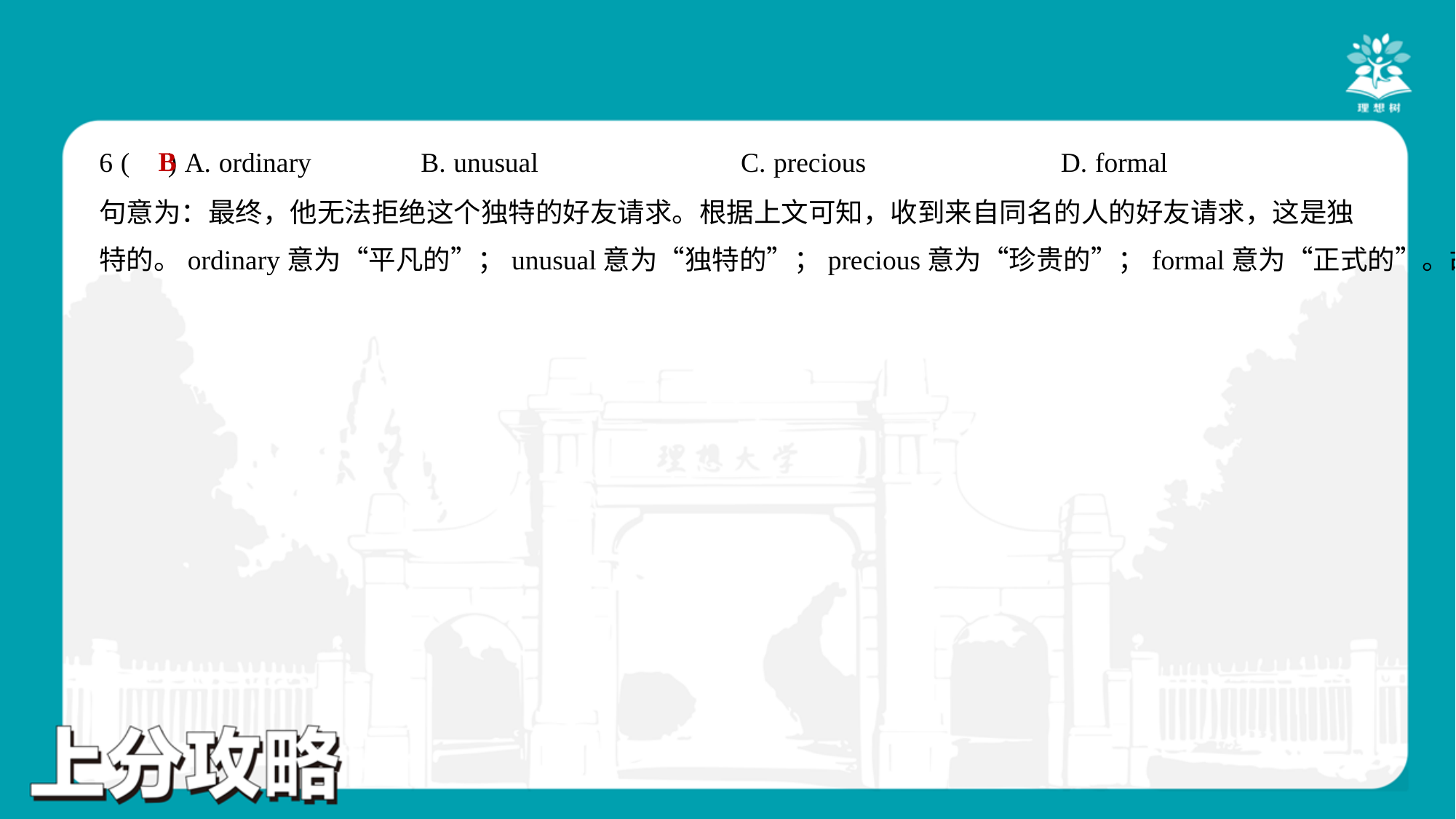

B
6 (     ) A. ordinary	B. unusual	C. precious	D. formal
句意为：最终，他无法拒绝这个独特的好友请求。根据上文可知，收到来自同名的人的好友请求，这是独
特的。ordinary意为“平凡的”；unusual意为“独特的”；precious意为“珍贵的”；formal意为“正式的”。故选B项。